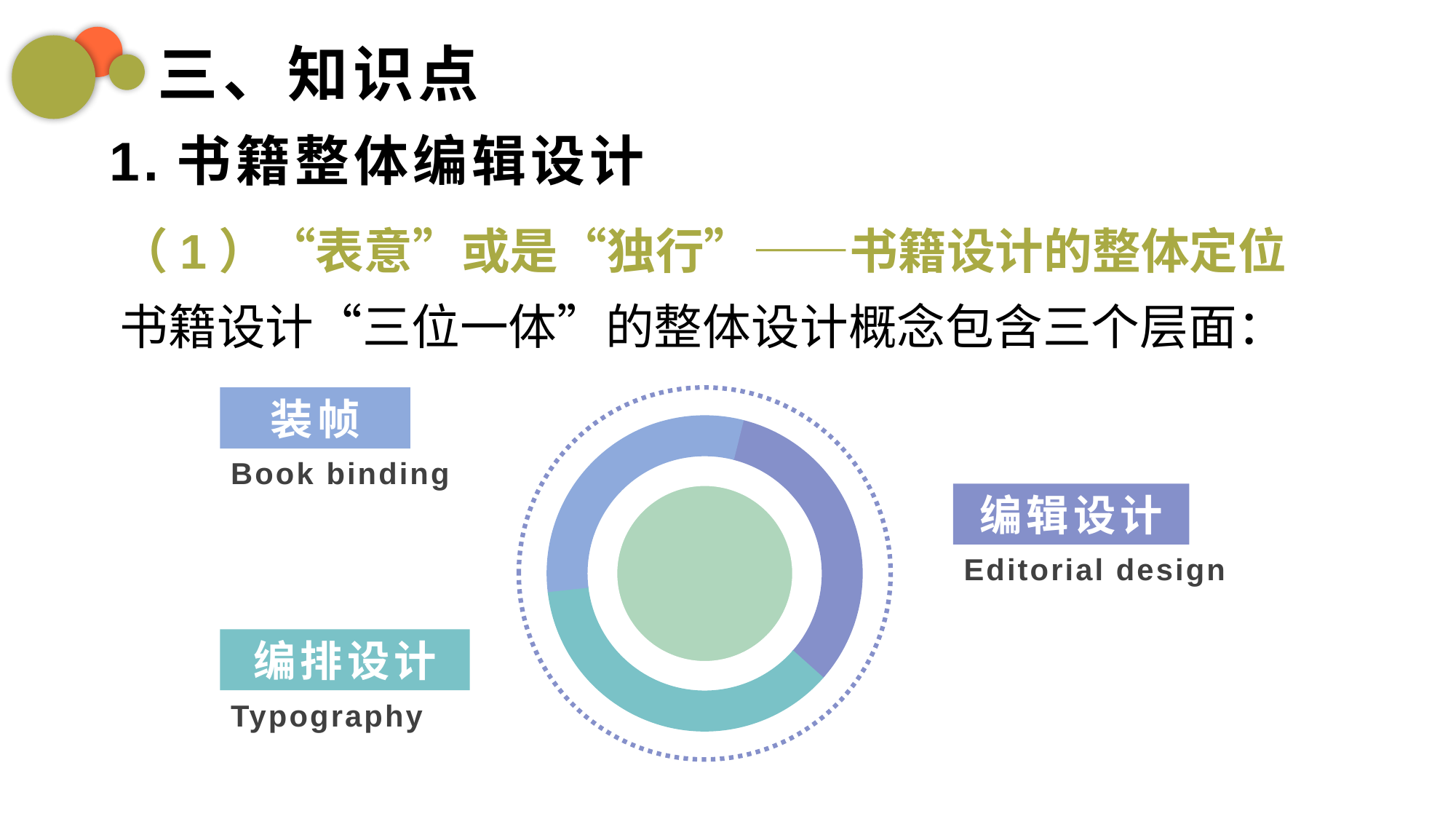

三、知识点
1.书籍整体编辑设计
（1）“表意”或是“独行”——书籍设计的整体定位
书籍设计“三位一体”的整体设计概念包含三个层面：
装帧

Book binding
编辑设计

Editorial design
编排设计
Typography